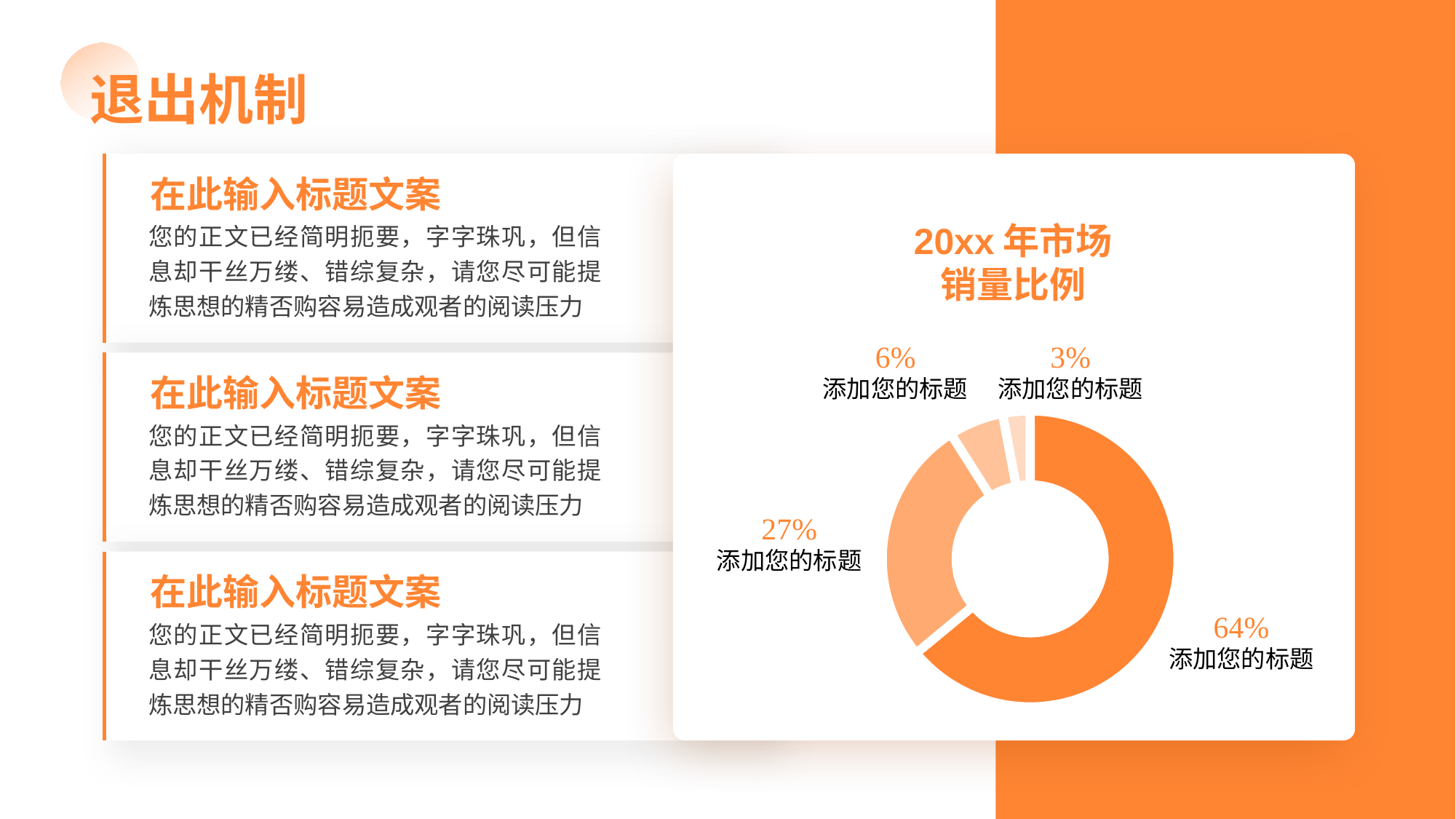

退出机制

在此输入标题文案
您的正文已经简明扼要，字字珠巩，但信息却干丝万缕、错综复杂，请您尽可能提炼思想的精否购容易造成观者的阅读压力
20xx年市场
销量比例
6%
添加您的标题
3%
添加您的标题

在此输入标题文案
您的正文已经简明扼要，字字珠巩，但信息却干丝万缕、错综复杂，请您尽可能提炼思想的精否购容易造成观者的阅读压力

### Chart

| Category | 销售额 |
|---|---|
| 第一季度 | 64.0 |
| 第二季度 | 27.0 |
| 第三季度 | 6.0 |
| 第四季度 | 3.0 |

27%
添加您的标题

在此输入标题文案
您的正文已经简明扼要，字字珠巩，但信息却干丝万缕、错综复杂，请您尽可能提炼思想的精否购容易造成观者的阅读压力
64%
添加您的标题